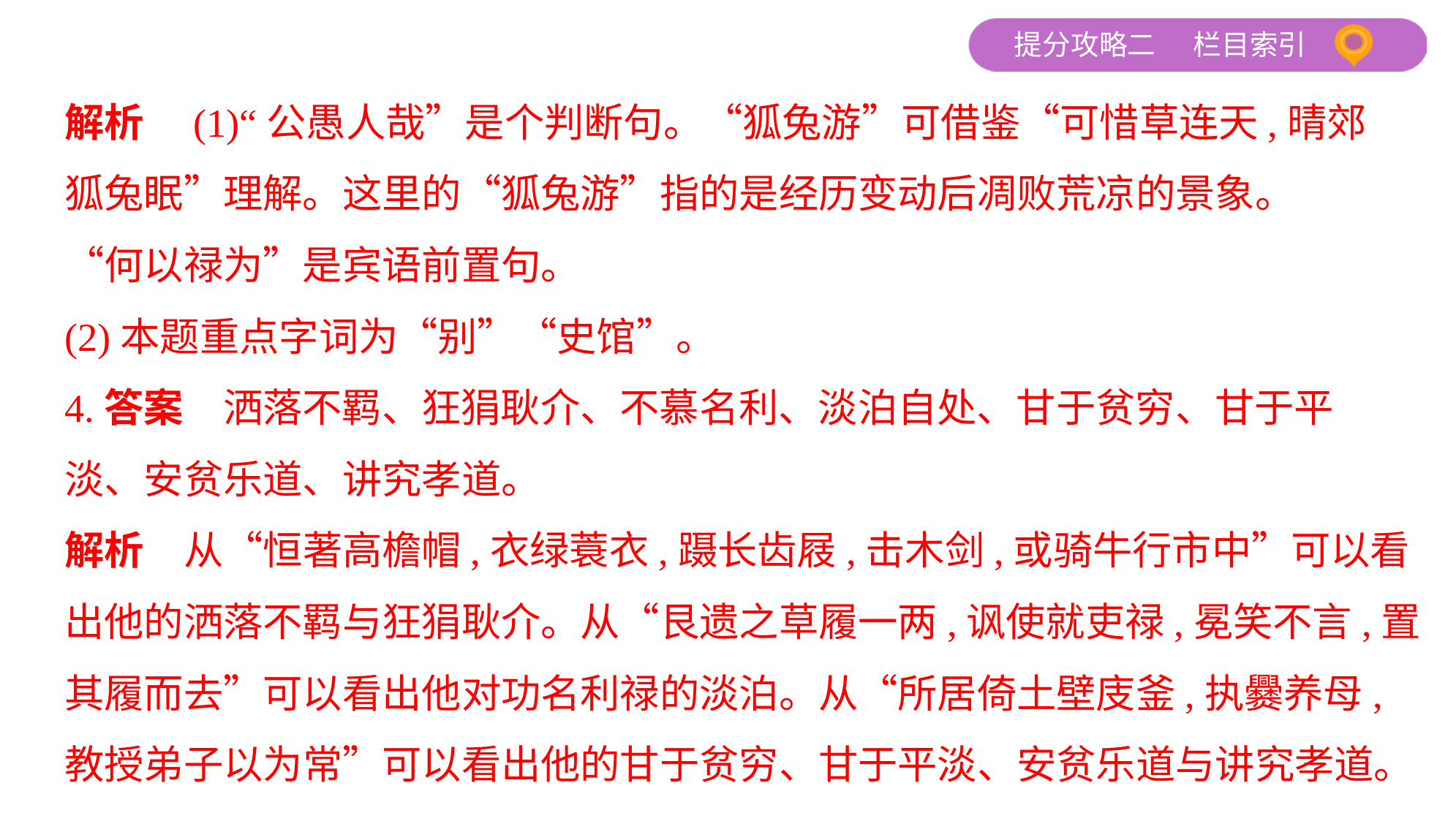

解析　(1)“公愚人哉”是个判断句。“狐兔游”可借鉴“可惜草连天,晴郊
狐兔眠”理解。这里的“狐兔游”指的是经历变动后凋败荒凉的景象。
“何以禄为”是宾语前置句。
(2)本题重点字词为“别”“史馆”。
4.答案　洒落不羁、狂狷耿介、不慕名利、淡泊自处、甘于贫穷、甘于平
淡、安贫乐道、讲究孝道。
解析　从“恒著高檐帽,衣绿蓑衣,蹑长齿屐,击木剑,或骑牛行市中”可以看出他的洒落不羁与狂狷耿介。从“艮遗之草履一两,讽使就吏禄,冕笑不言,置其履而去”可以看出他对功名利禄的淡泊。从“所居倚土壁庋釜,执爨养母,教授弟子以为常”可以看出他的甘于贫穷、甘于平淡、安贫乐道与讲究孝道。